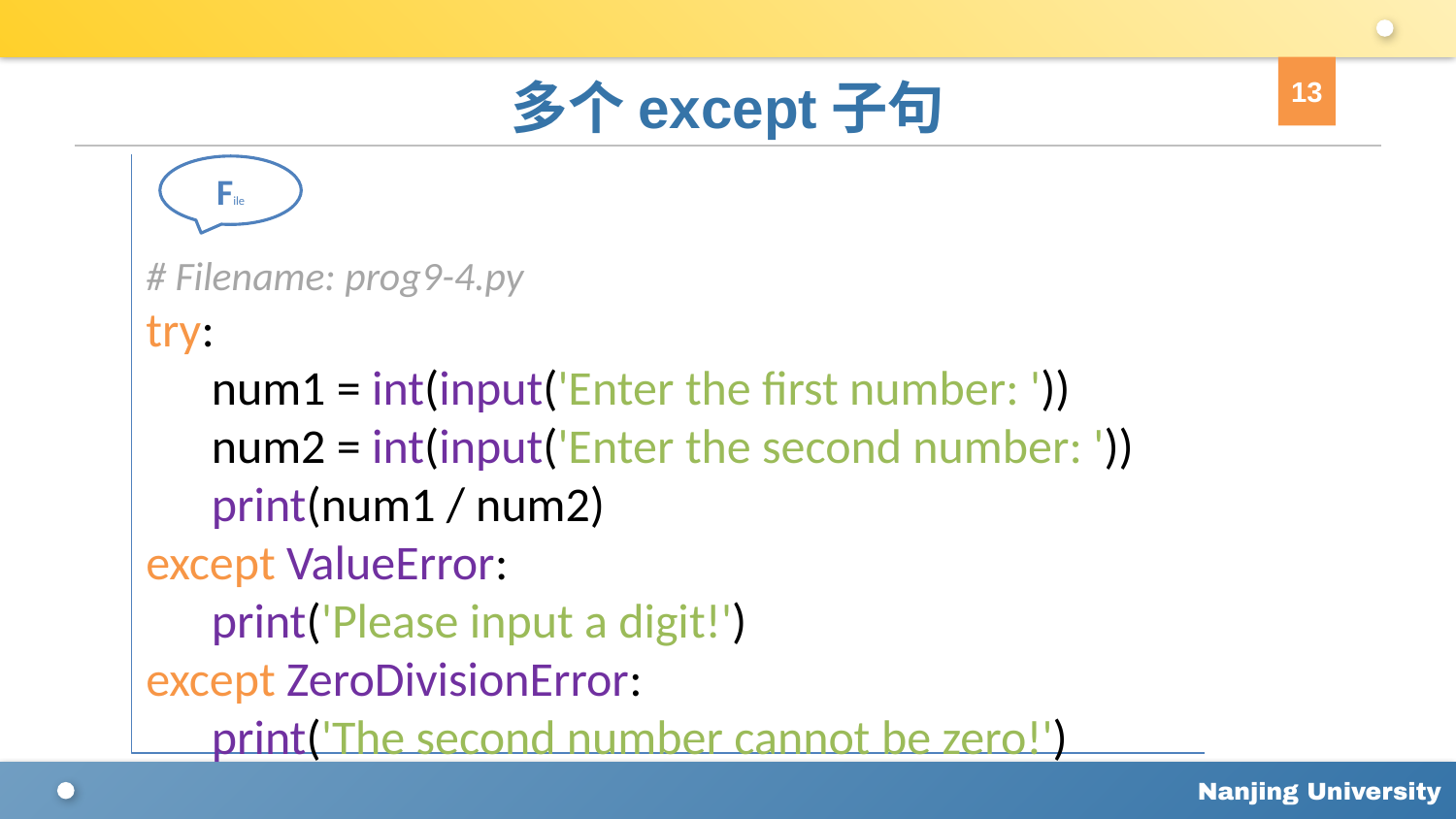

13
# 多个except子句

# Filename: prog9-4.py
try:
      num1 = int(input('Enter the first number: '))
      num2 = int(input('Enter the second number: '))
      print(num1 / num2)
except ValueError:
      print('Please input a digit!')
except ZeroDivisionError:
      print('The second number cannot be zero!')
File